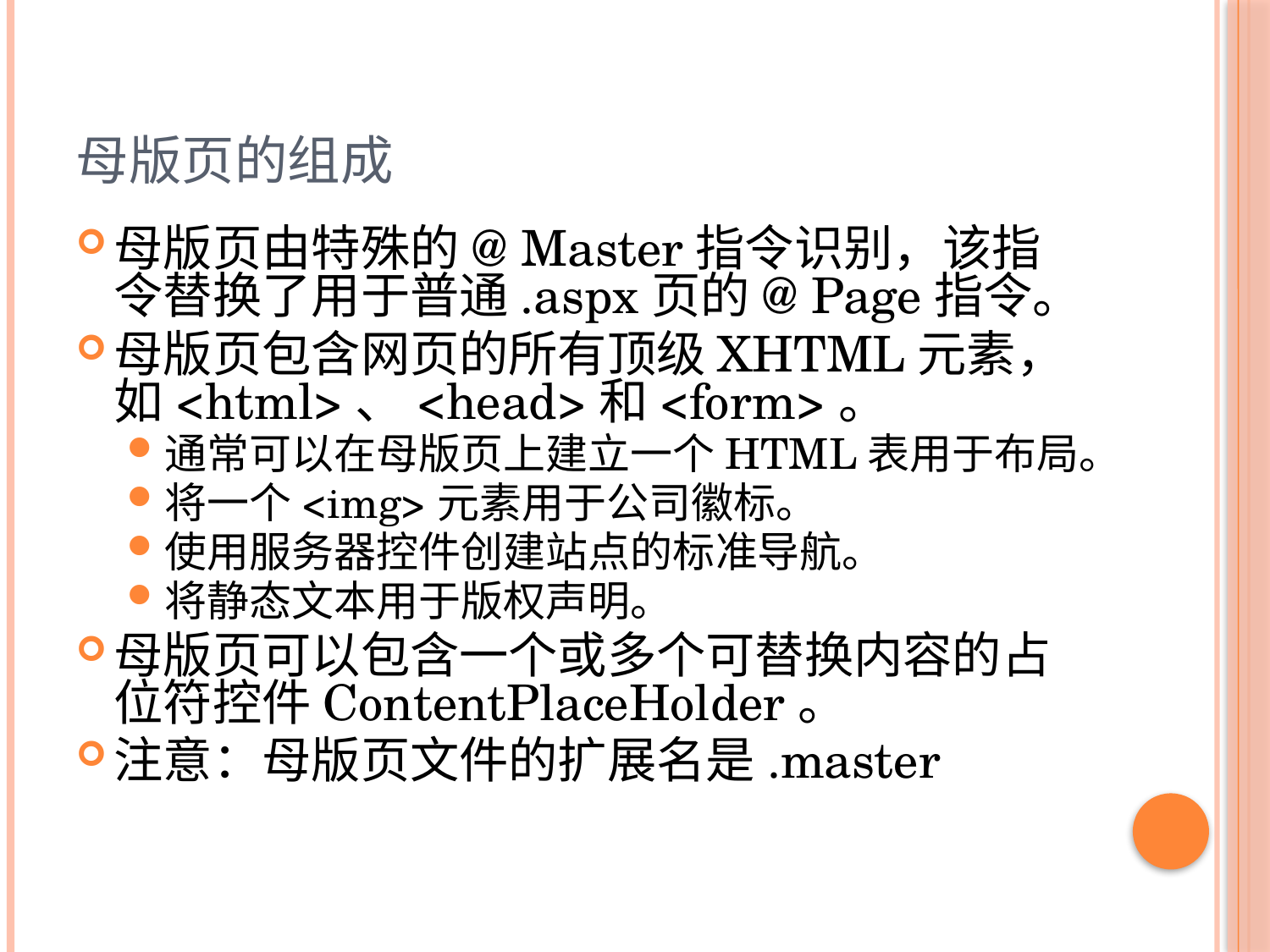

# 母版页的组成
母版页由特殊的@ Master指令识别，该指令替换了用于普通.aspx页的@ Page指令。
母版页包含网页的所有顶级XHTML元素，如<html>、<head>和<form>。
通常可以在母版页上建立一个HTML表用于布局。
将一个<img>元素用于公司徽标。
使用服务器控件创建站点的标准导航。
将静态文本用于版权声明。
母版页可以包含一个或多个可替换内容的占位符控件ContentPlaceHolder。
注意：母版页文件的扩展名是.master
20